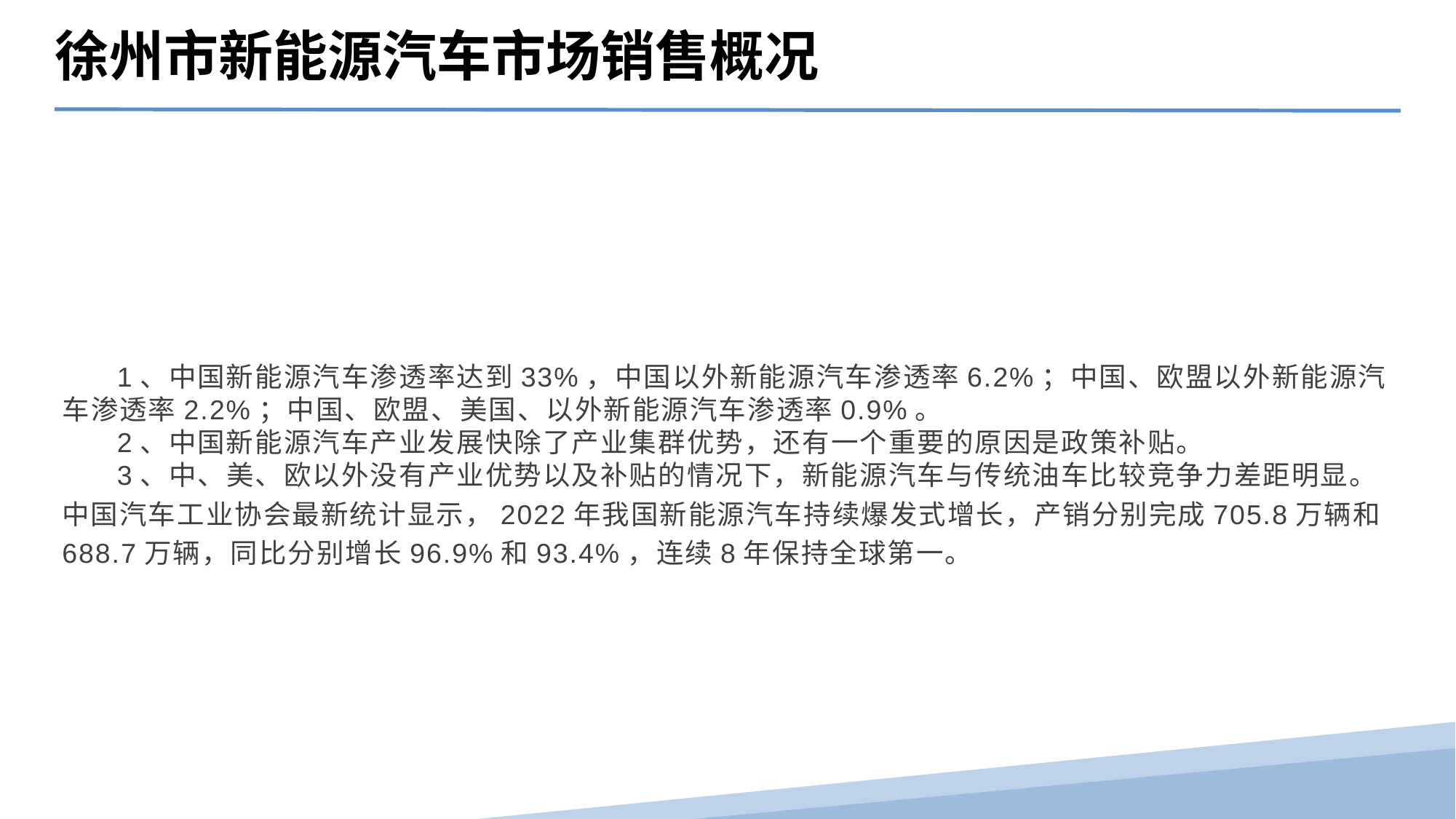

徐州市新能源汽车市场销售概况
      1、中国新能源汽车渗透率达到33%，中国以外新能源汽车渗透率6.2%；中国、欧盟以外新能源汽车渗透率2.2%；中国、欧盟、美国、以外新能源汽车渗透率0.9%。
      2、中国新能源汽车产业发展快除了产业集群优势，还有一个重要的原因是政策补贴。
      3、中、美、欧以外没有产业优势以及补贴的情况下，新能源汽车与传统油车比较竞争力差距明显。
中国汽车工业协会最新统计显示，2022年我国新能源汽车持续爆发式增长，产销分别完成705.8万辆和688.7万辆，同比分别增长96.9%和93.4%，连续8年保持全球第一。